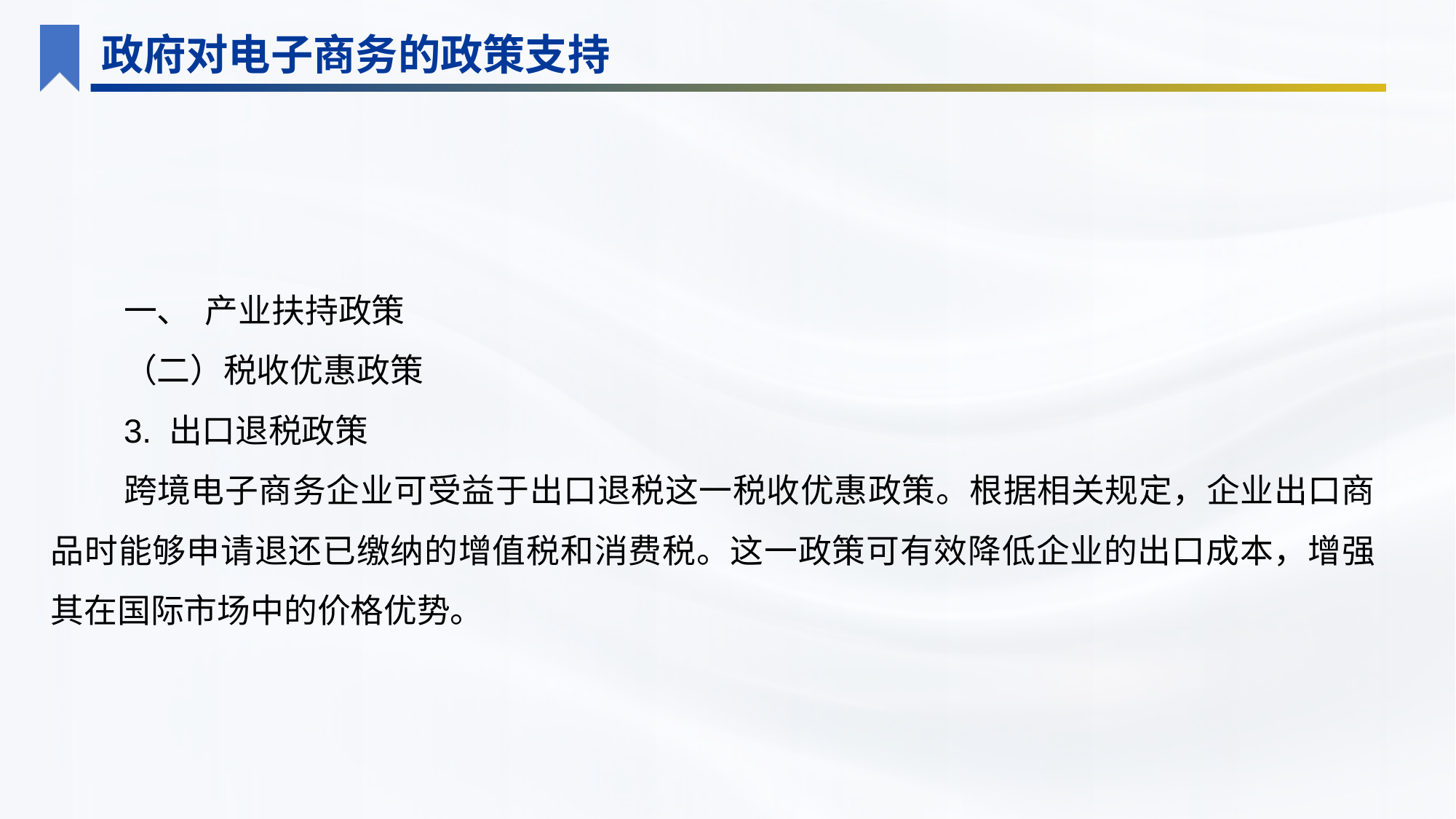

政府对电子商务的政策支持
一、  产业扶持政策
（二）税收优惠政策
3. 出口退税政策
跨境电子商务企业可受益于出口退税这一税收优惠政策。根据相关规定，企业出口商品时能够申请退还已缴纳的增值税和消费税。这一政策可有效降低企业的出口成本，增强其在国际市场中的价格优势。